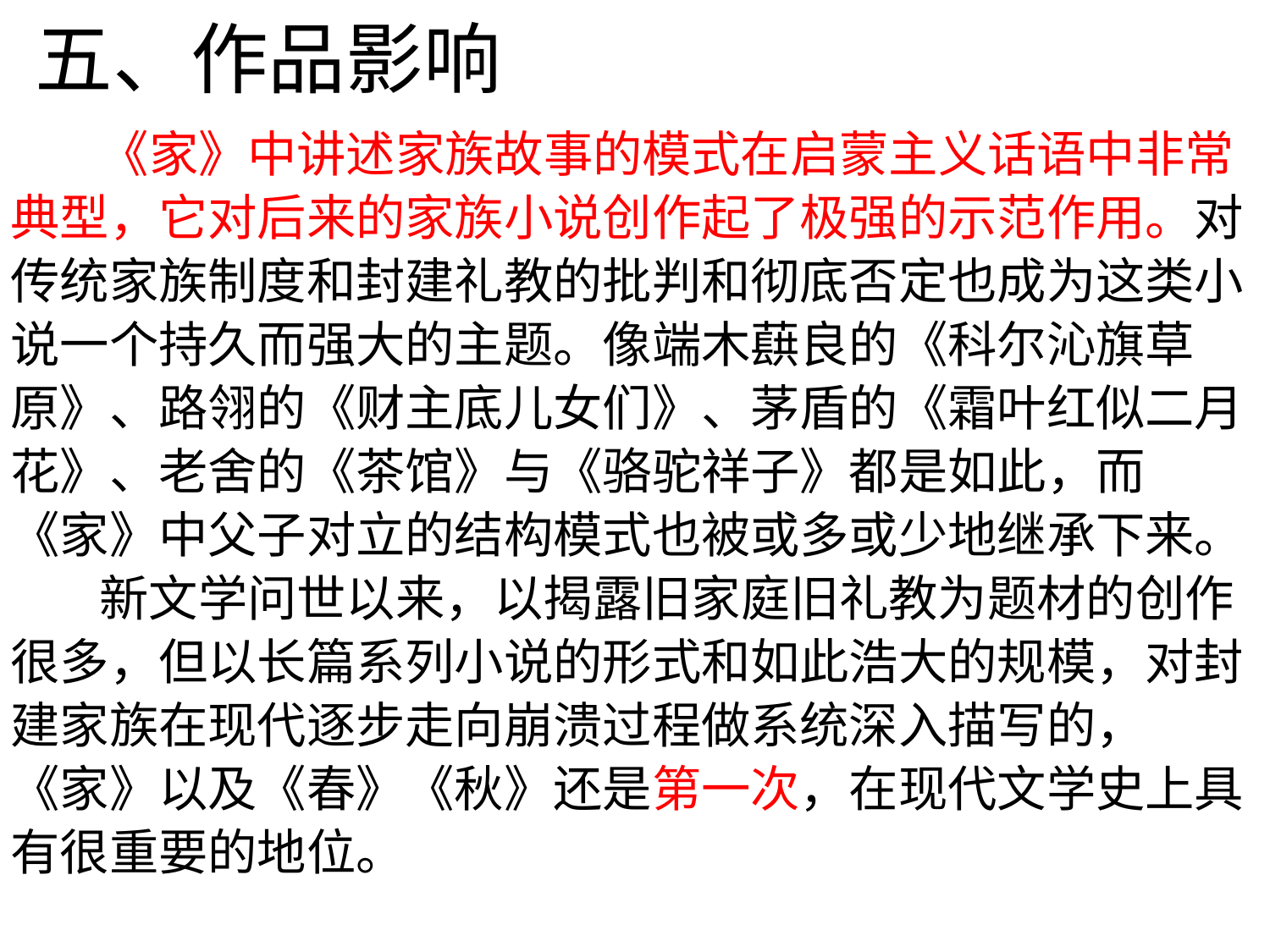

# 五、作品影响
       《家》中讲述家族故事的模式在启蒙主义话语中非常典型，它对后来的家族小说创作起了极强的示范作用。对传统家族制度和封建礼教的批判和彻底否定也成为这类小说一个持久而强大的主题。像端木蕻良的《科尔沁旗草原》、路翎的《财主底儿女们》、茅盾的《霜叶红似二月花》、老舍的《茶馆》与《骆驼祥子》都是如此，而《家》中父子对立的结构模式也被或多或少地继承下来。
       新文学问世以来，以揭露旧家庭旧礼教为题材的创作很多，但以长篇系列小说的形式和如此浩大的规模，对封建家族在现代逐步走向崩溃过程做系统深入描写的，《家》以及《春》《秋》还是第一次，在现代文学史上具有很重要的地位。